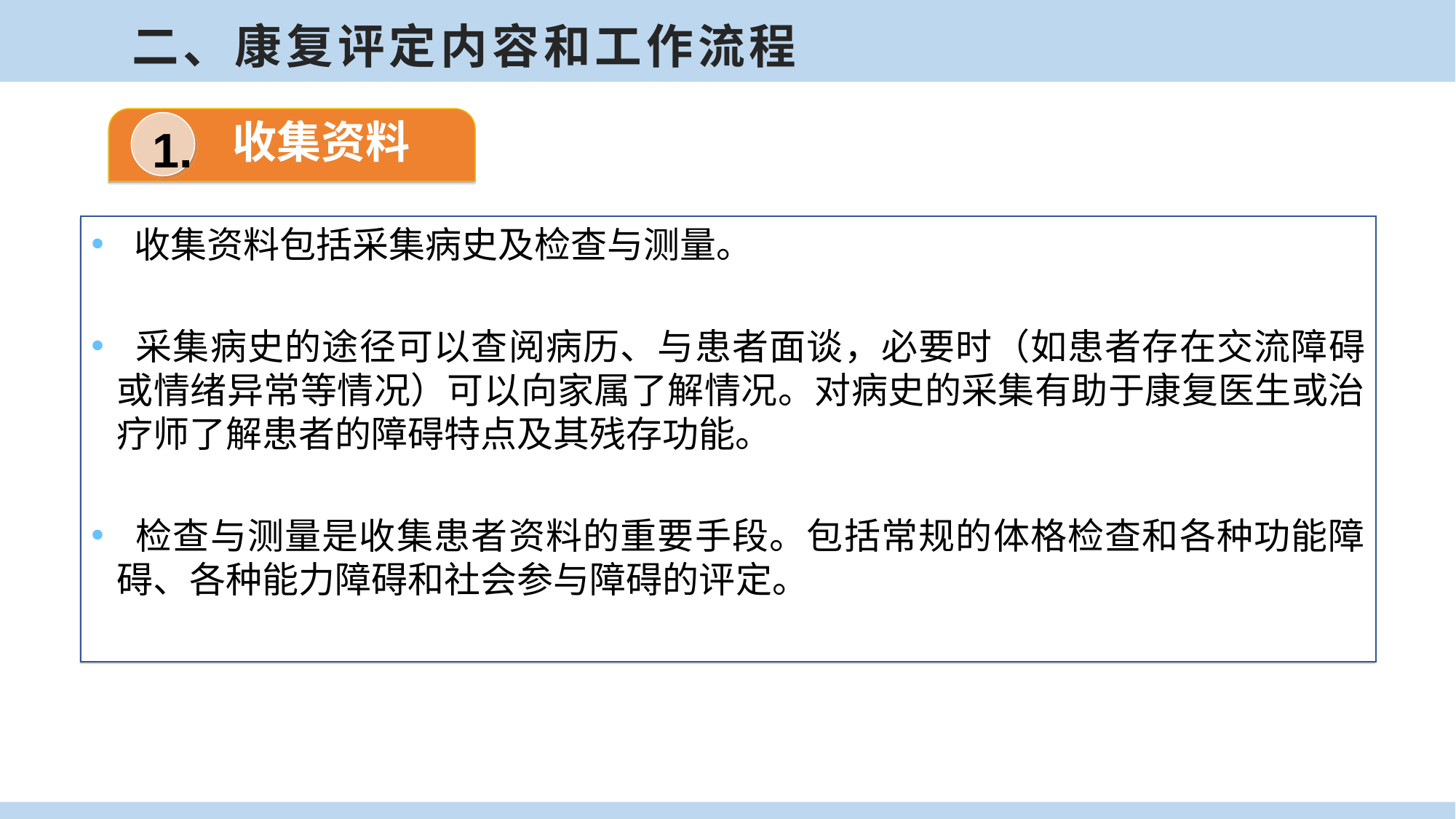

二、康复评定内容和工作流程

收集资料

1.
 收集资料包括采集病史及检查与测量。

 采集病史的途径可以查阅病历、与患者面谈，必要时（如患者存在交流障碍或情绪异常等情况）可以向家属了解情况。对病史的采集有助于康复医生或治疗师了解患者的障碍特点及其残存功能。

 检查与测量是收集患者资料的重要手段。包括常规的体格检查和各种功能障碍、各种能力障碍和社会参与障碍的评定。